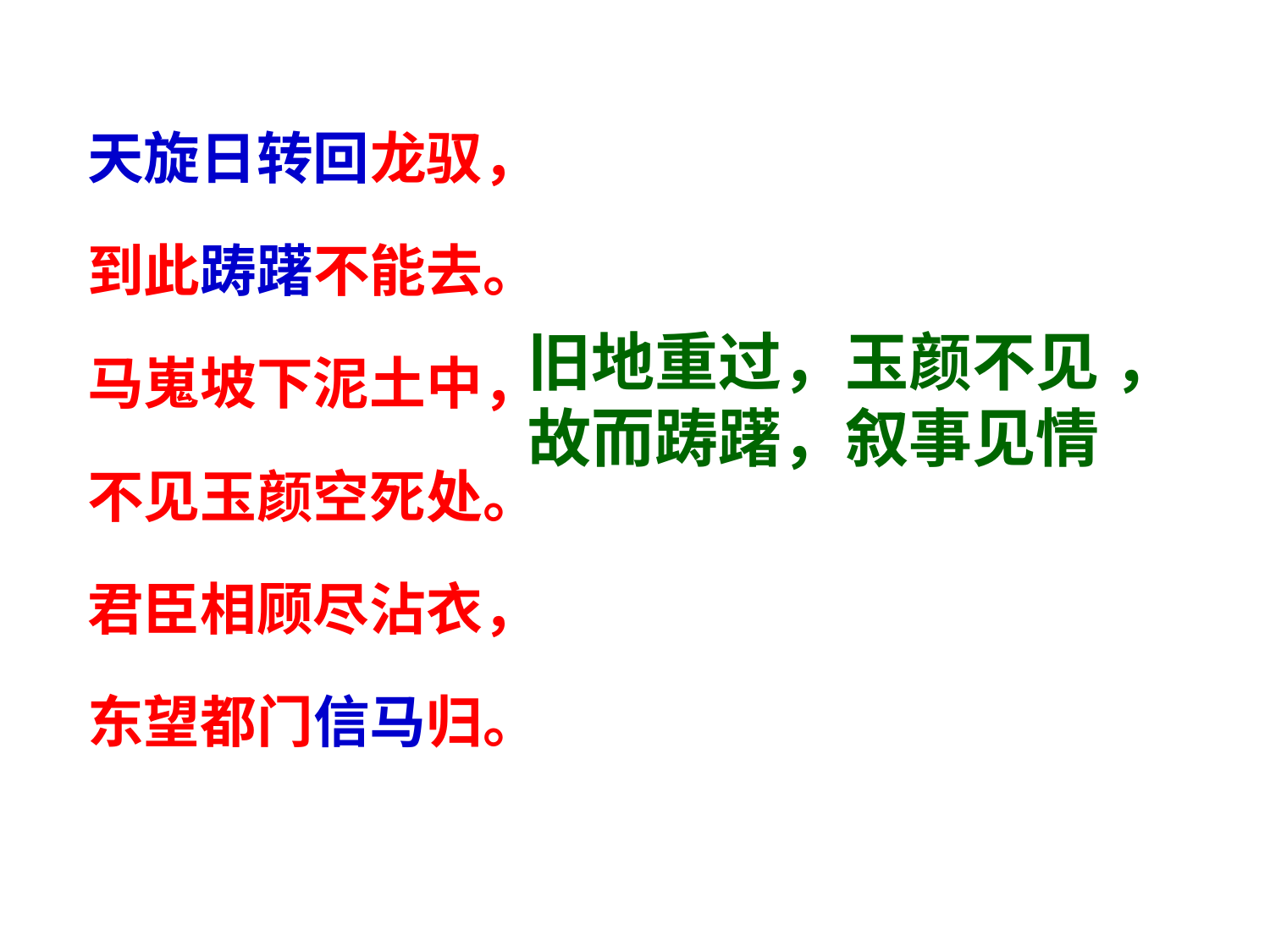

天旋日转回龙驭，
到此踌躇不能去。
马嵬坡下泥土中，
不见玉颜空死处。
君臣相顾尽沾衣，
东望都门信马归。
旧地重过，玉颜不见 ，故而踌躇，叙事见情